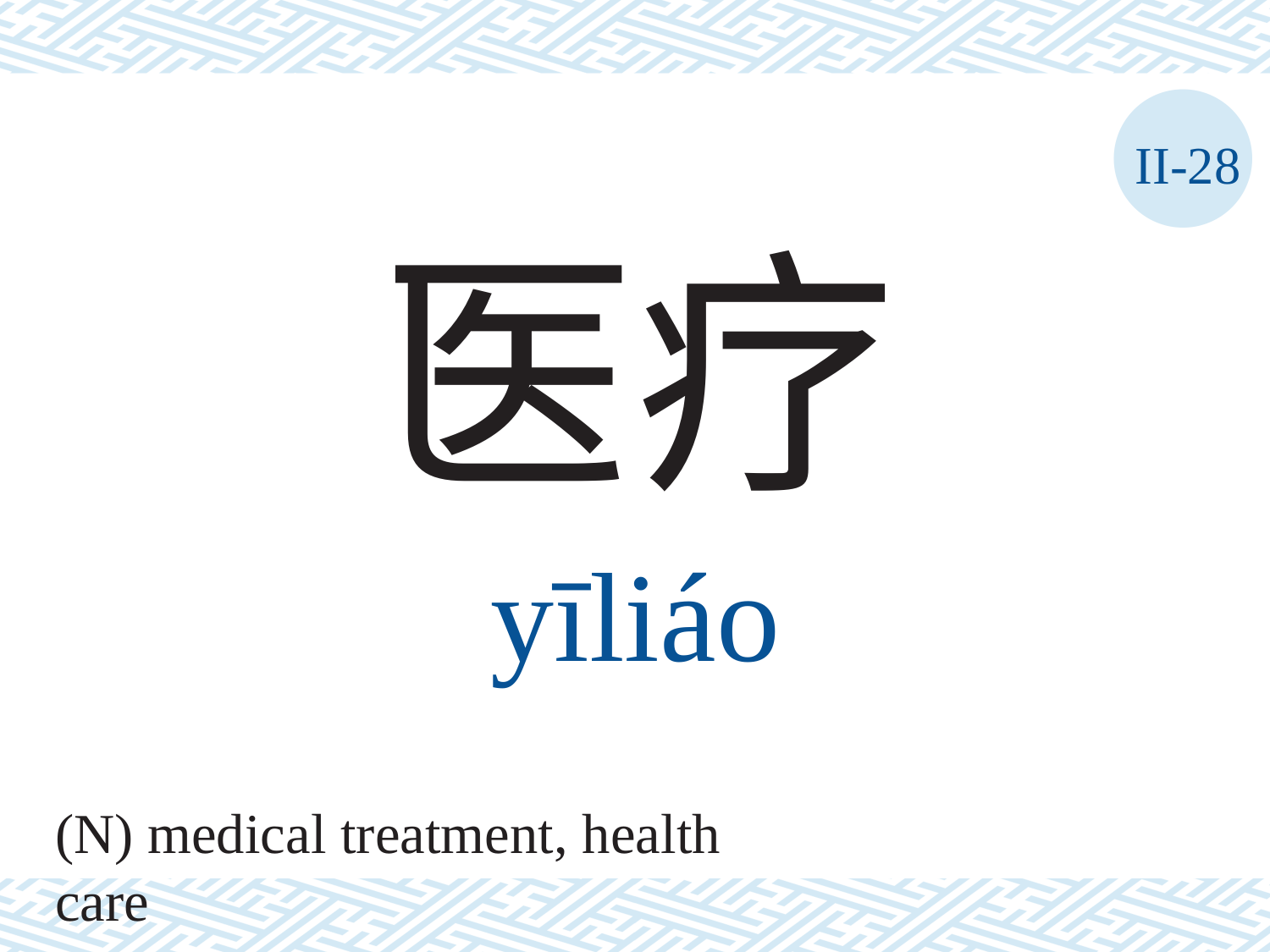

II-28
医疗
yīliáo
(N) medical treatment, health care